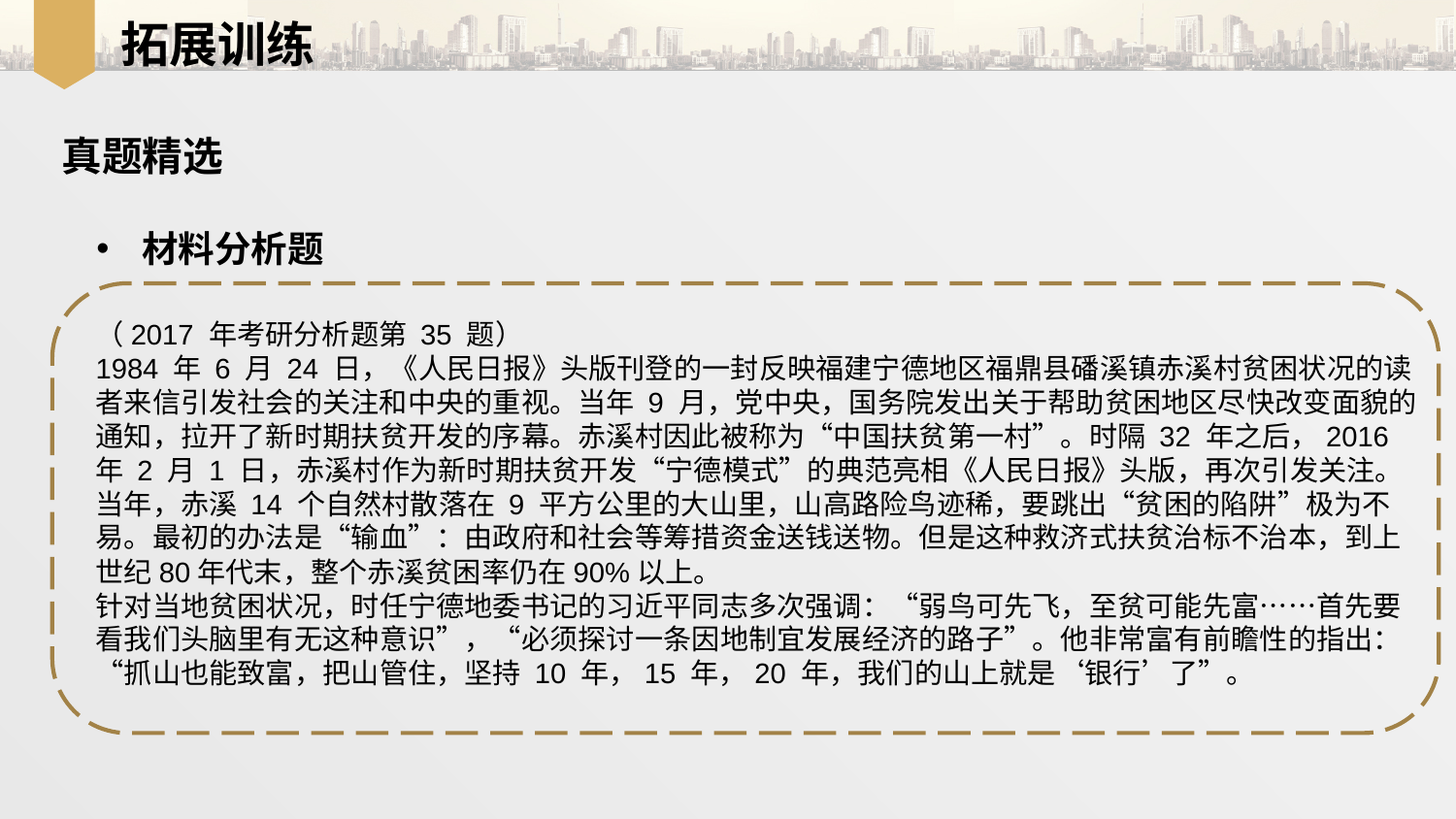

拓展训练
真题精选
材料分析题

（2017 年考研分析题第 35 题）
1984 年 6 月 24 日，《人民日报》头版刊登的一封反映福建宁德地区福鼎县磻溪镇赤溪村贫困状况的读者来信引发社会的关注和中央的重视。当年 9 月，党中央，国务院发出关于帮助贫困地区尽快改变面貌的通知，拉开了新时期扶贫开发的序幕。赤溪村因此被称为“中国扶贫第一村”。时隔 32 年之后，2016 年 2 月 1 日，赤溪村作为新时期扶贫开发“宁德模式”的典范亮相《人民日报》头版，再次引发关注。
当年，赤溪 14 个自然村散落在 9 平方公里的大山里，山高路险鸟迹稀，要跳出“贫困的陷阱”极为不易。最初的办法是“输血”：由政府和社会等筹措资金送钱送物。但是这种救济式扶贫治标不治本，到上世纪80年代末，整个赤溪贫困率仍在90%以上。
针对当地贫困状况，时任宁德地委书记的习近平同志多次强调：“弱鸟可先飞，至贫可能先富……首先要看我们头脑里有无这种意识”，“必须探讨一条因地制宜发展经济的路子”。他非常富有前瞻性的指出：“抓山也能致富，把山管住，坚持 10 年，15 年，20 年，我们的山上就是‘银行’了”。